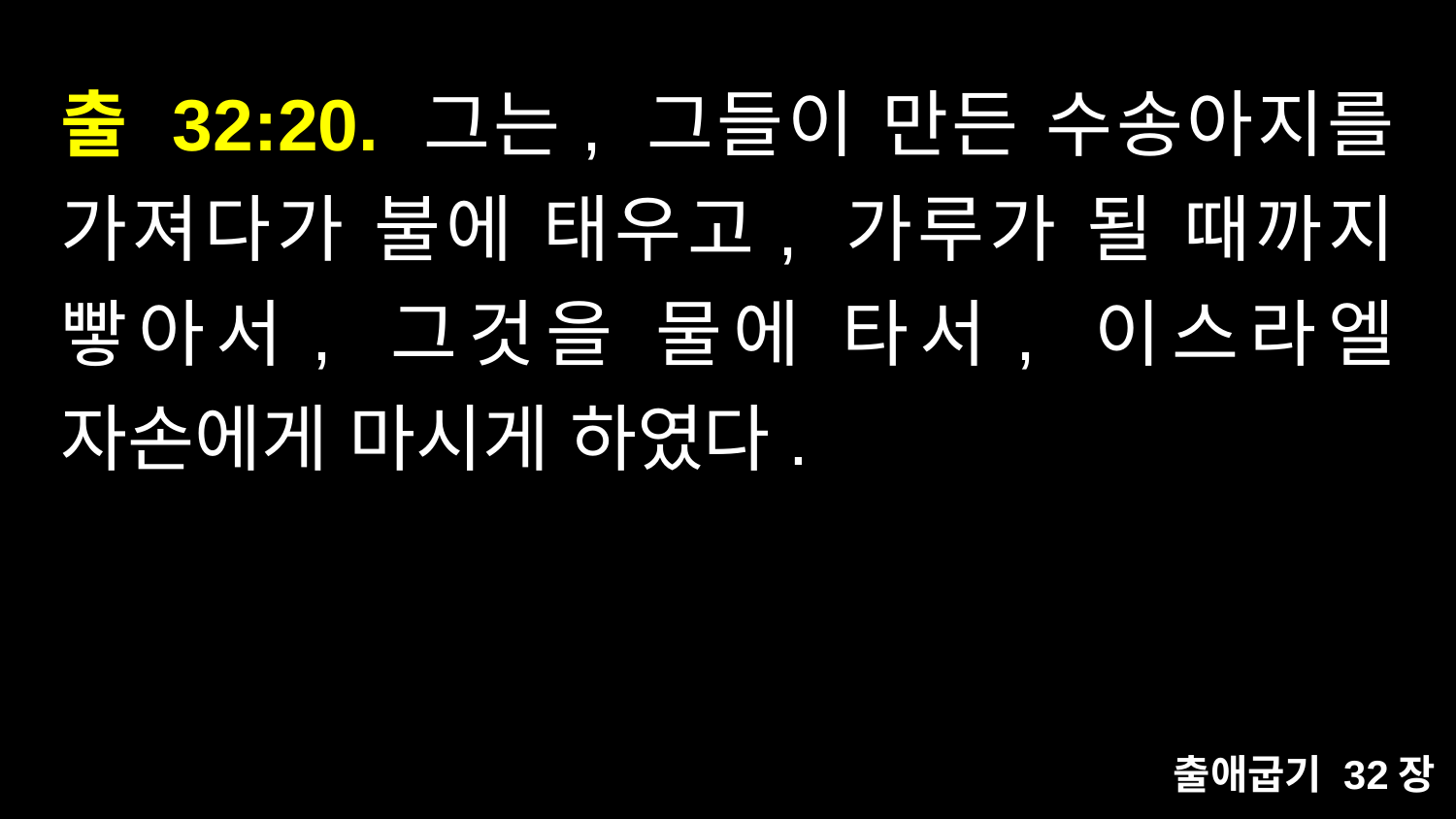

# 출 32:20. 그는, 그들이 만든 수송아지를 가져다가 불에 태우고, 가루가 될 때까지 빻아서, 그것을 물에 타서, 이스라엘 자손에게 마시게 하였다.
출애굽기 32장